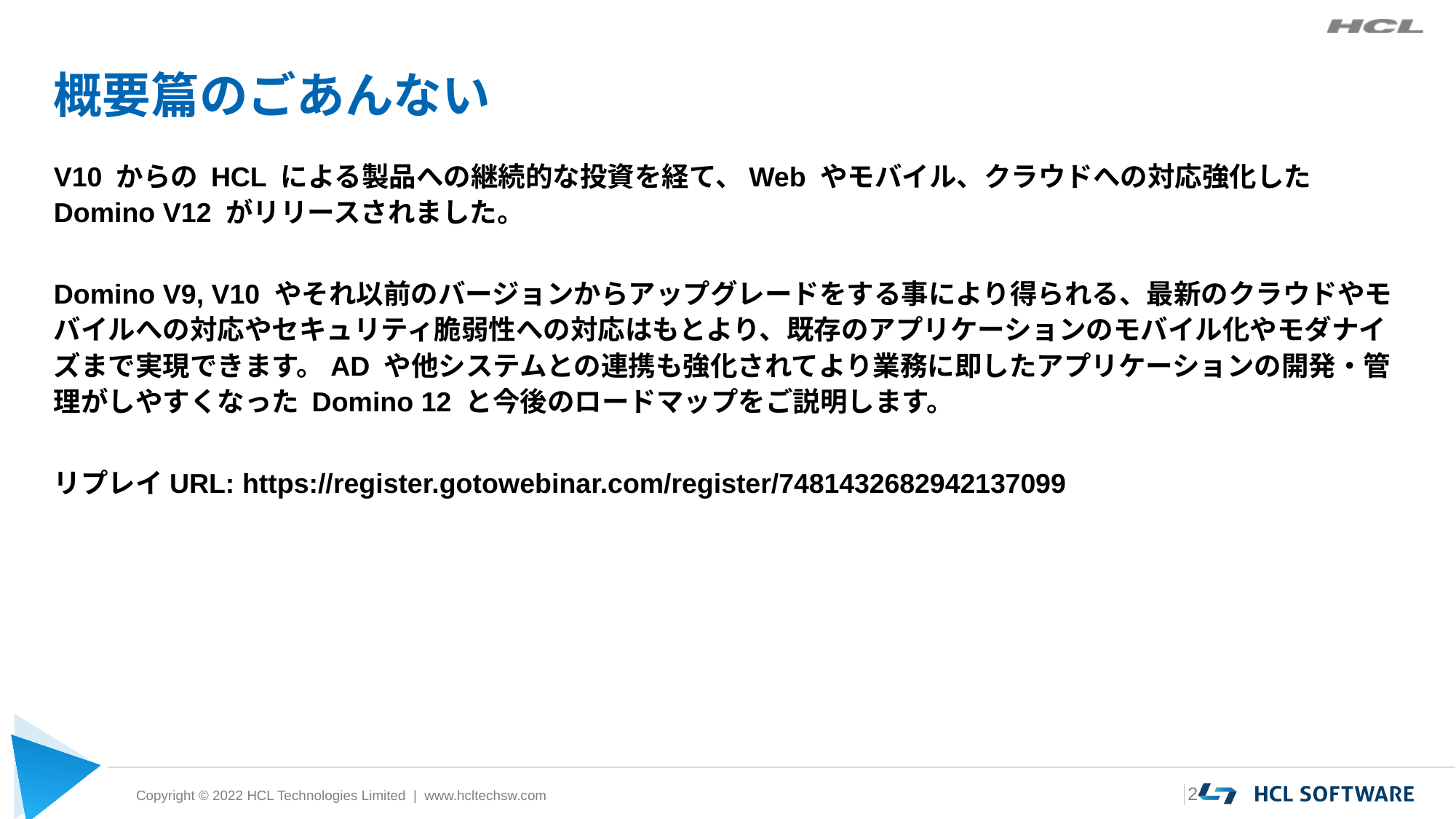

# 概要篇のごあんない
V10 からの HCL による製品への継続的な投資を経て、Web やモバイル、クラウドへの対応強化した Domino V12 がリリースされました。

Domino V9, V10 やそれ以前のバージョンからアップグレードをする事により得られる、最新のクラウドやモバイルへの対応やセキュリティ脆弱性への対応はもとより、既存のアプリケーションのモバイル化やモダナイズまで実現できます。AD や他システムとの連携も強化されてより業務に即したアプリケーションの開発・管理がしやすくなった Domino 12 と今後のロードマップをご説明します。

リプレイURL: https://register.gotowebinar.com/register/7481432682942137099